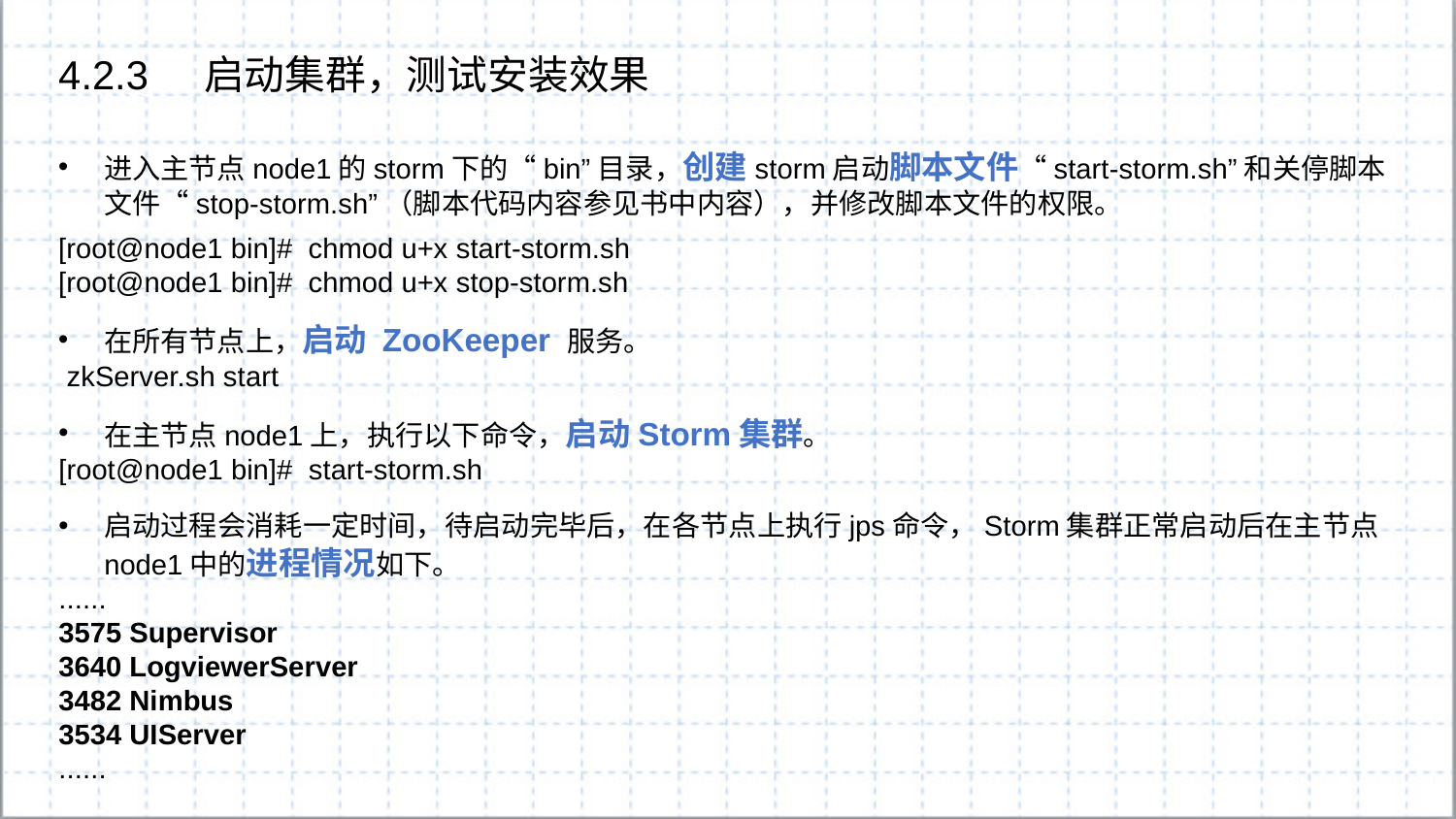

4.2.3	启动集群，测试安装效果
进入主节点node1的storm下的“bin”目录，创建storm启动脚本文件“start-storm.sh”和关停脚本文件“stop-storm.sh”（脚本代码内容参见书中内容），并修改脚本文件的权限。
[root@node1 bin]#  chmod u+x start-storm.sh
[root@node1 bin]#  chmod u+x stop-storm.sh
在所有节点上，启动 ZooKeeper 服务。
 zkServer.sh start
在主节点node1上，执行以下命令，启动Storm集群。
[root@node1 bin]#  start-storm.sh
启动过程会消耗一定时间，待启动完毕后，在各节点上执行jps命令，Storm集群正常启动后在主节点node1中的进程情况如下。
......
3575 Supervisor
3640 LogviewerServer
3482 Nimbus
3534 UIServer
......